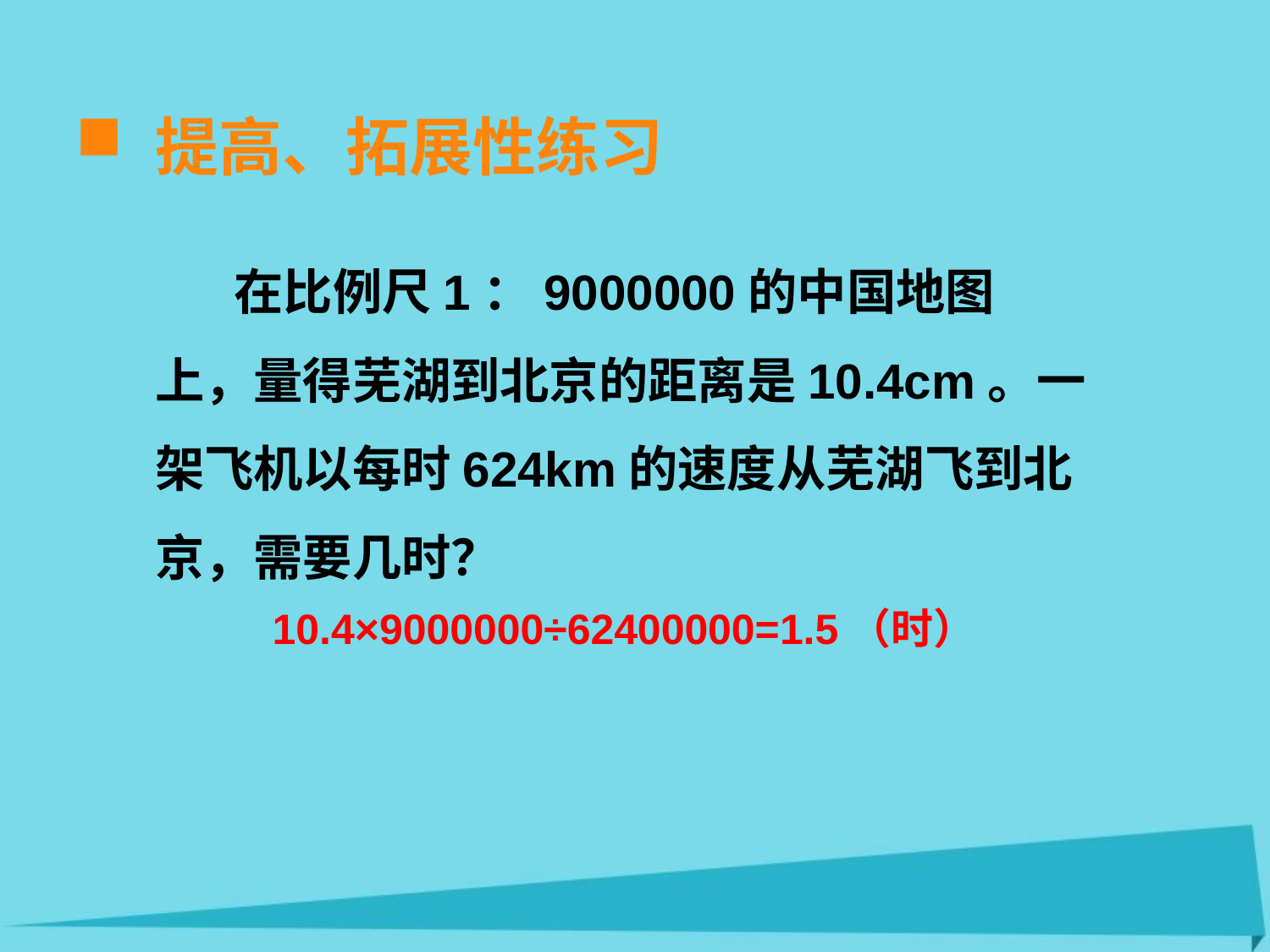

提高、拓展性练习
      在比例尺1：9000000的中国地图上，量得芜湖到北京的距离是10.4cm。一架飞机以每时624km的速度从芜湖飞到北京，需要几时？
10.4×9000000÷62400000=1.5（时）